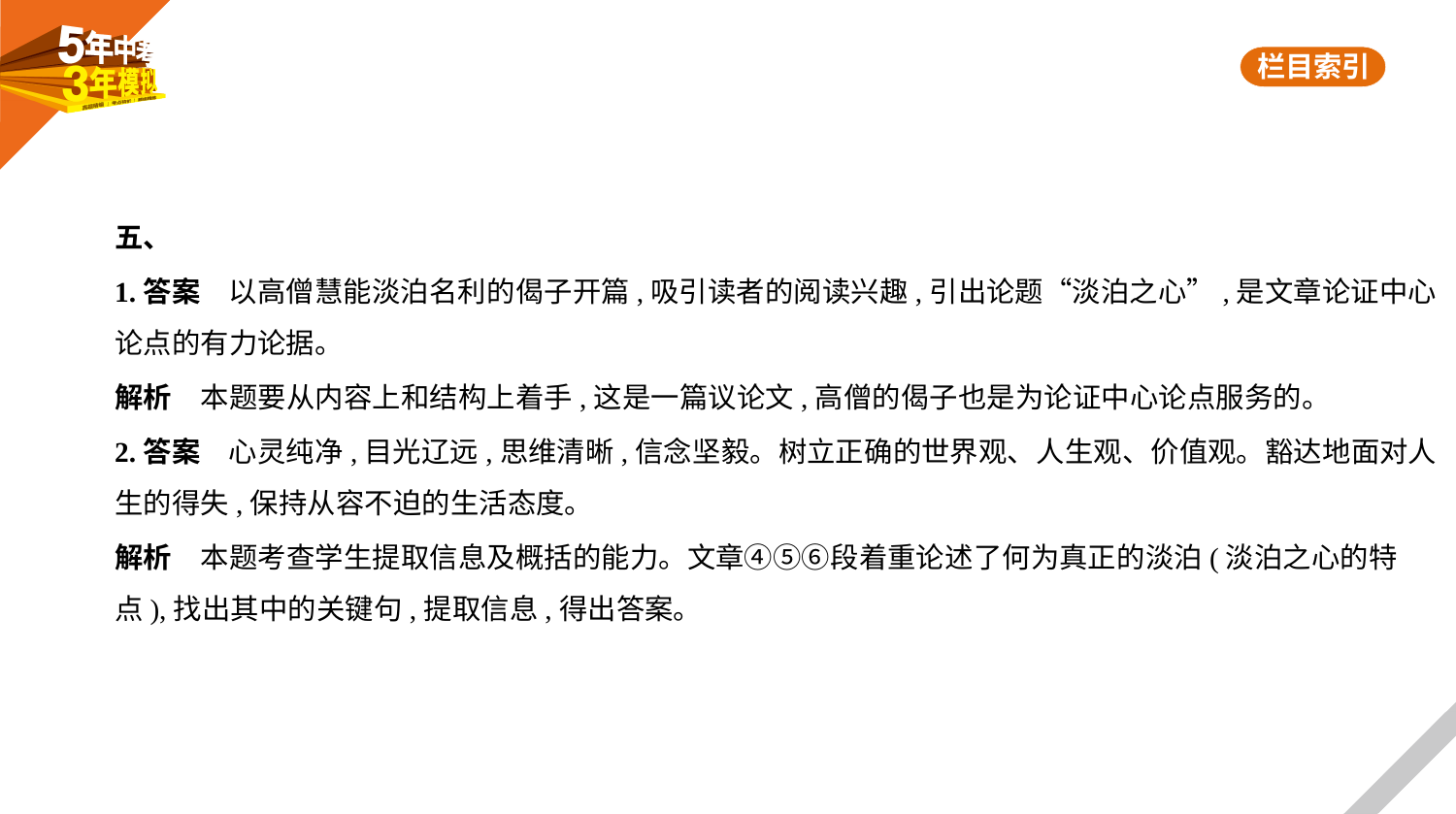

五、
1.答案　以高僧慧能淡泊名利的偈子开篇,吸引读者的阅读兴趣,引出论题“淡泊之心”,是文章论证中心
论点的有力论据。
解析　本题要从内容上和结构上着手,这是一篇议论文,高僧的偈子也是为论证中心论点服务的。
2.答案　心灵纯净,目光辽远,思维清晰,信念坚毅。树立正确的世界观、人生观、价值观。豁达地面对人
生的得失,保持从容不迫的生活态度。
解析　本题考查学生提取信息及概括的能力。文章④⑤⑥段着重论述了何为真正的淡泊(淡泊之心的特
点),找出其中的关键句,提取信息,得出答案。